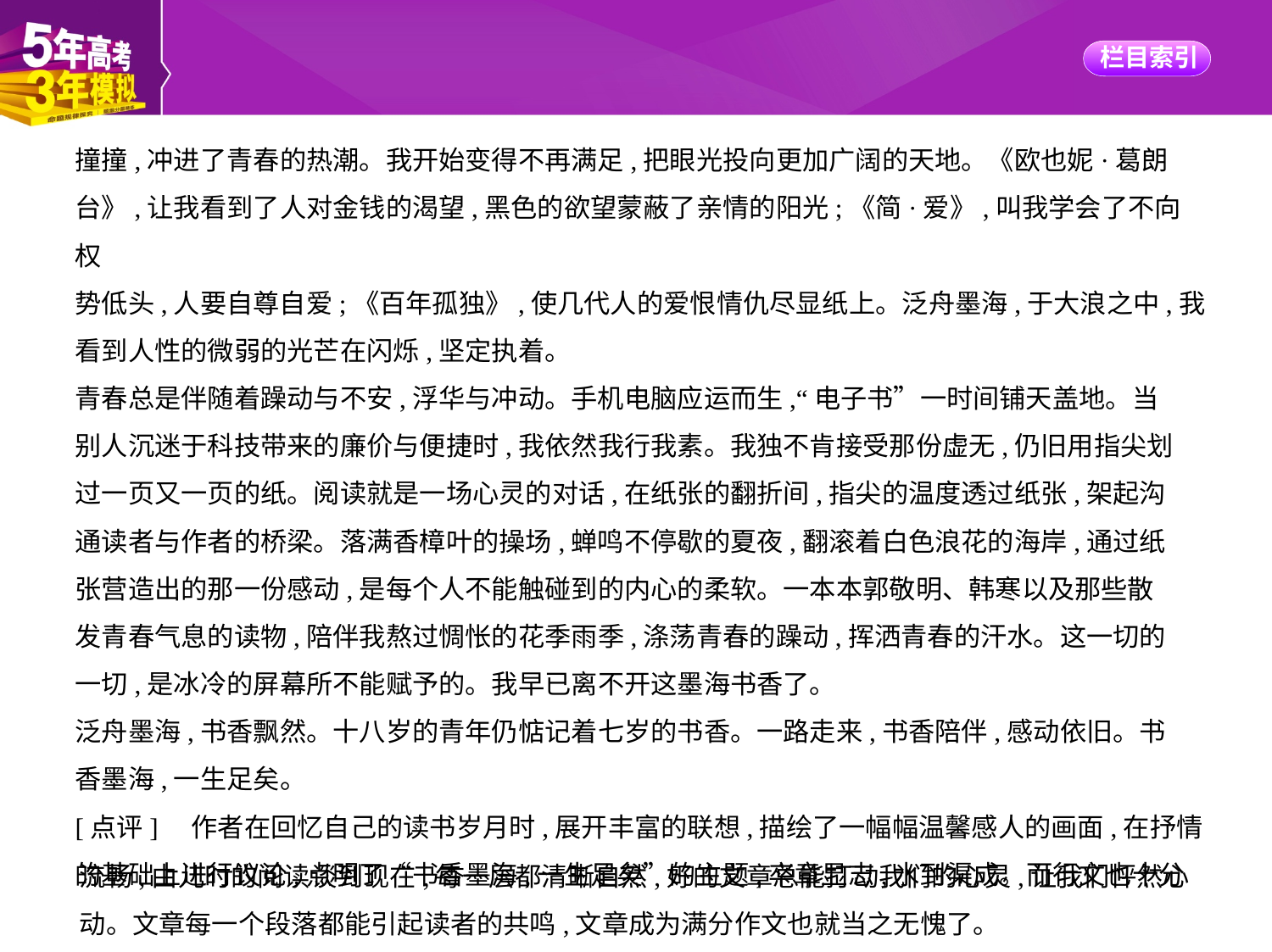

撞撞,冲进了青春的热潮。我开始变得不再满足,把眼光投向更加广阔的天地。《欧也妮·葛朗
台》,让我看到了人对金钱的渴望,黑色的欲望蒙蔽了亲情的阳光;《简·爱》,叫我学会了不向权
势低头,人要自尊自爱;《百年孤独》,使几代人的爱恨情仇尽显纸上。泛舟墨海,于大浪之中,我
看到人性的微弱的光芒在闪烁,坚定执着。
青春总是伴随着躁动与不安,浮华与冲动。手机电脑应运而生,“电子书”一时间铺天盖地。当
别人沉迷于科技带来的廉价与便捷时,我依然我行我素。我独不肯接受那份虚无,仍旧用指尖划
过一页又一页的纸。阅读就是一场心灵的对话,在纸张的翻折间,指尖的温度透过纸张,架起沟
通读者与作者的桥梁。落满香樟叶的操场,蝉鸣不停歇的夏夜,翻滚着白色浪花的海岸,通过纸
张营造出的那一份感动,是每个人不能触碰到的内心的柔软。一本本郭敬明、韩寒以及那些散
发青春气息的读物,陪伴我熬过惆怅的花季雨季,涤荡青春的躁动,挥洒青春的汗水。这一切的
一切,是冰冷的屏幕所不能赋予的。我早已离不开这墨海书香了。
泛舟墨海,书香飘然。十八岁的青年仍惦记着七岁的书香。一路走来,书香陪伴,感动依旧。书
香墨海,一生足矣。
[点评]　作者在回忆自己的读书岁月时,展开丰富的联想,描绘了一幅幅温馨感人的画面,在抒情
的基础上进行议论,点明了“书香墨海,一生足矣”的主题,卒章显志,水到渠成。而行文也十分
流畅,由儿时的阅读谈到现在,每一层都清晰自然,好的文章总能打动我们的心灵,让我们怦然心
动。文章每一个段落都能引起读者的共鸣,文章成为满分作文也就当之无愧了。